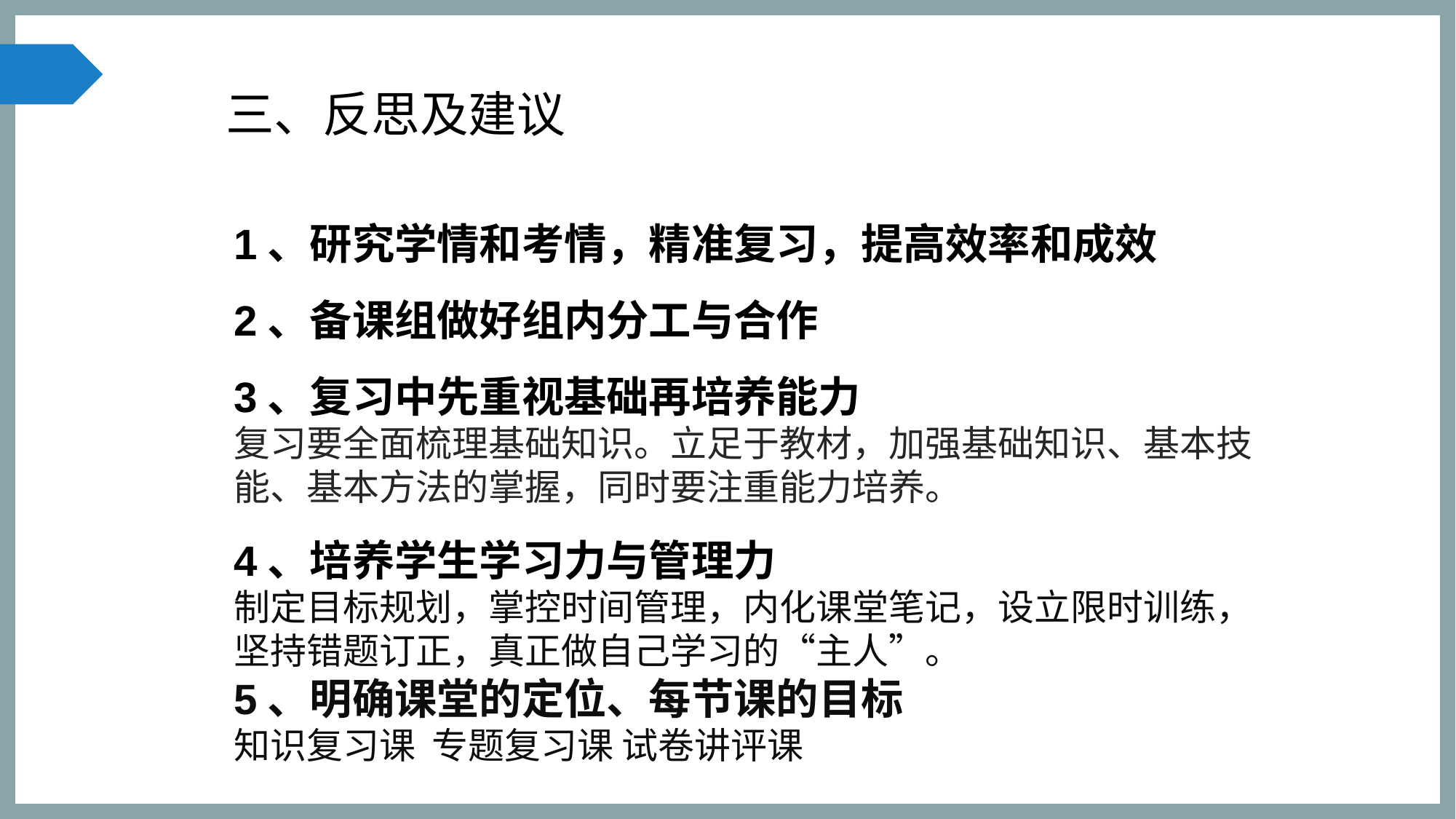

# 三、反思及建议
1、研究学情和考情，精准复习，提高效率和成效
2、备课组做好组内分工与合作
3、复习中先重视基础再培养能力
复习要全面梳理基础知识。立足于教材，加强基础知识、基本技能、基本方法的掌握，同时要注重能力培养。
4、培养学生学习力与管理力
制定目标规划，掌控时间管理，内化课堂笔记，设立限时训练，坚持错题订正，真正做自己学习的“主人”。
5、明确课堂的定位、每节课的目标
知识复习课  专题复习课 试卷讲评课